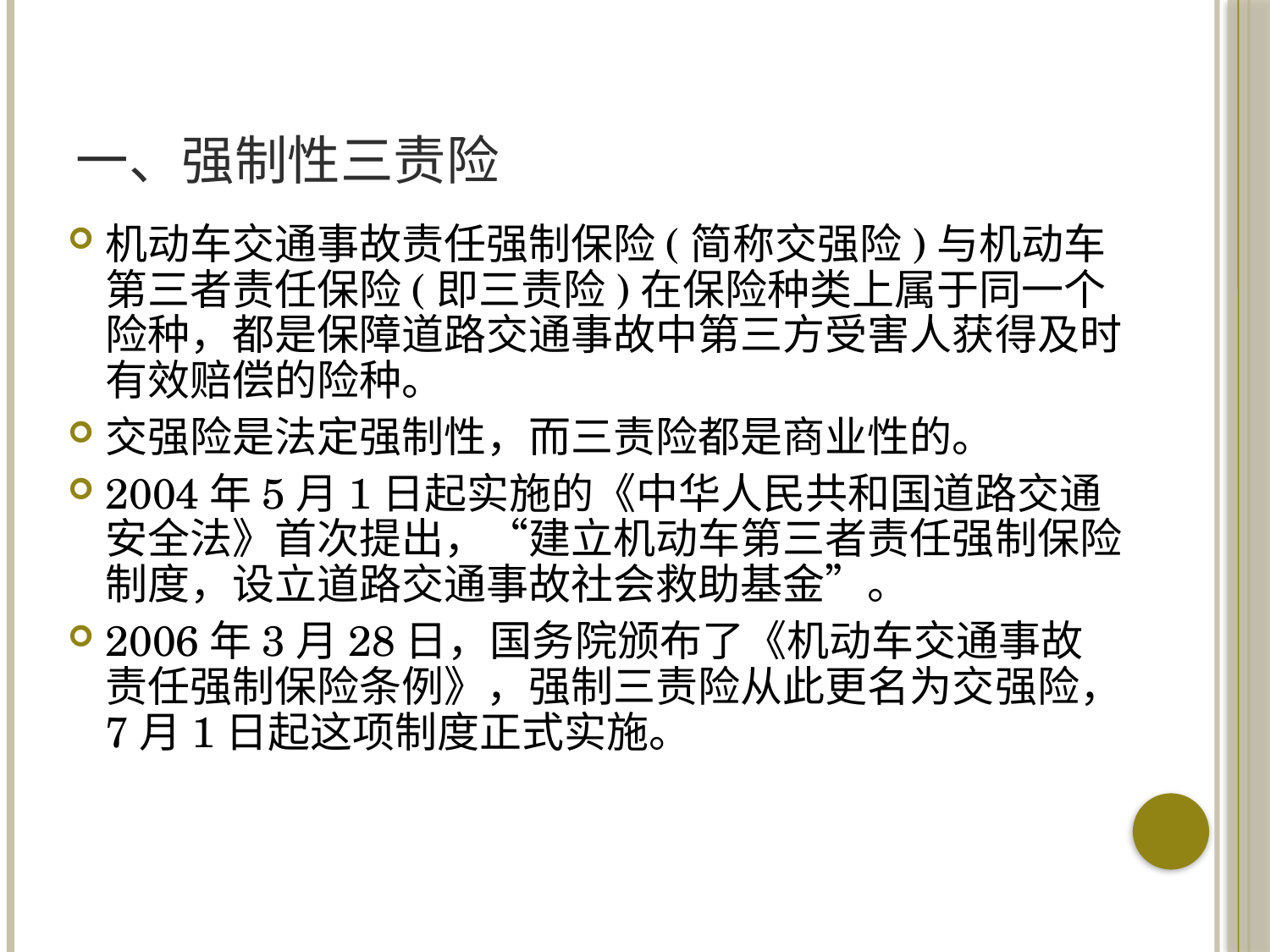

# 一、强制性三责险
机动车交通事故责任强制保险(简称交强险)与机动车第三者责任保险(即三责险)在保险种类上属于同一个险种，都是保障道路交通事故中第三方受害人获得及时有效赔偿的险种。
交强险是法定强制性，而三责险都是商业性的。
2004年5月1日起实施的《中华人民共和国道路交通安全法》首次提出，“建立机动车第三者责任强制保险制度，设立道路交通事故社会救助基金”。
2006年3月28日，国务院颁布了《机动车交通事故责任强制保险条例》，强制三责险从此更名为交强险，7月1日起这项制度正式实施。